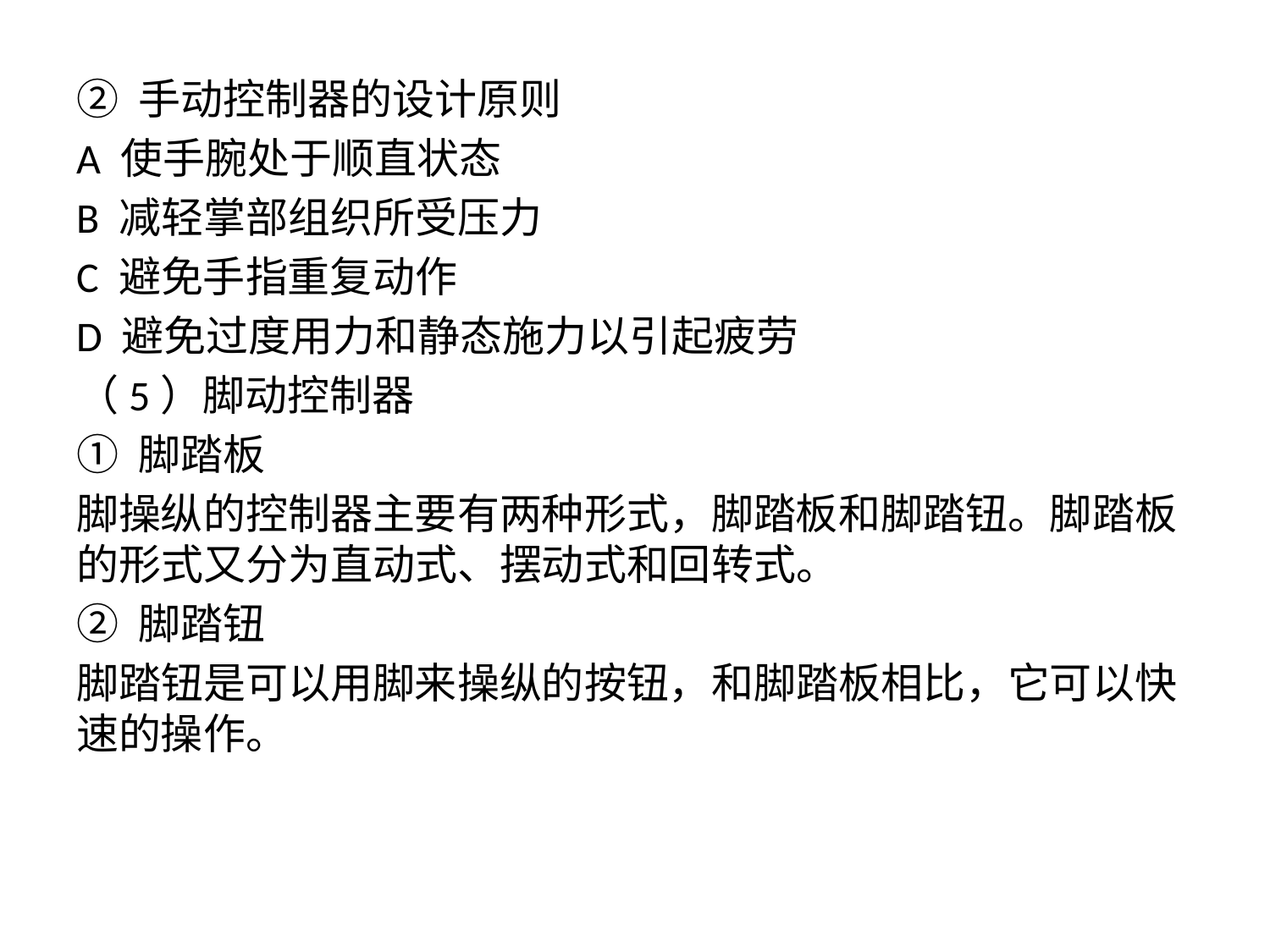

② 手动控制器的设计原则
A 使手腕处于顺直状态
B 减轻掌部组织所受压力
C 避免手指重复动作
D 避免过度用力和静态施力以引起疲劳
（5）脚动控制器
① 脚踏板
脚操纵的控制器主要有两种形式，脚踏板和脚踏钮。脚踏板的形式又分为直动式、摆动式和回转式。
② 脚踏钮
脚踏钮是可以用脚来操纵的按钮，和脚踏板相比，它可以快速的操作。